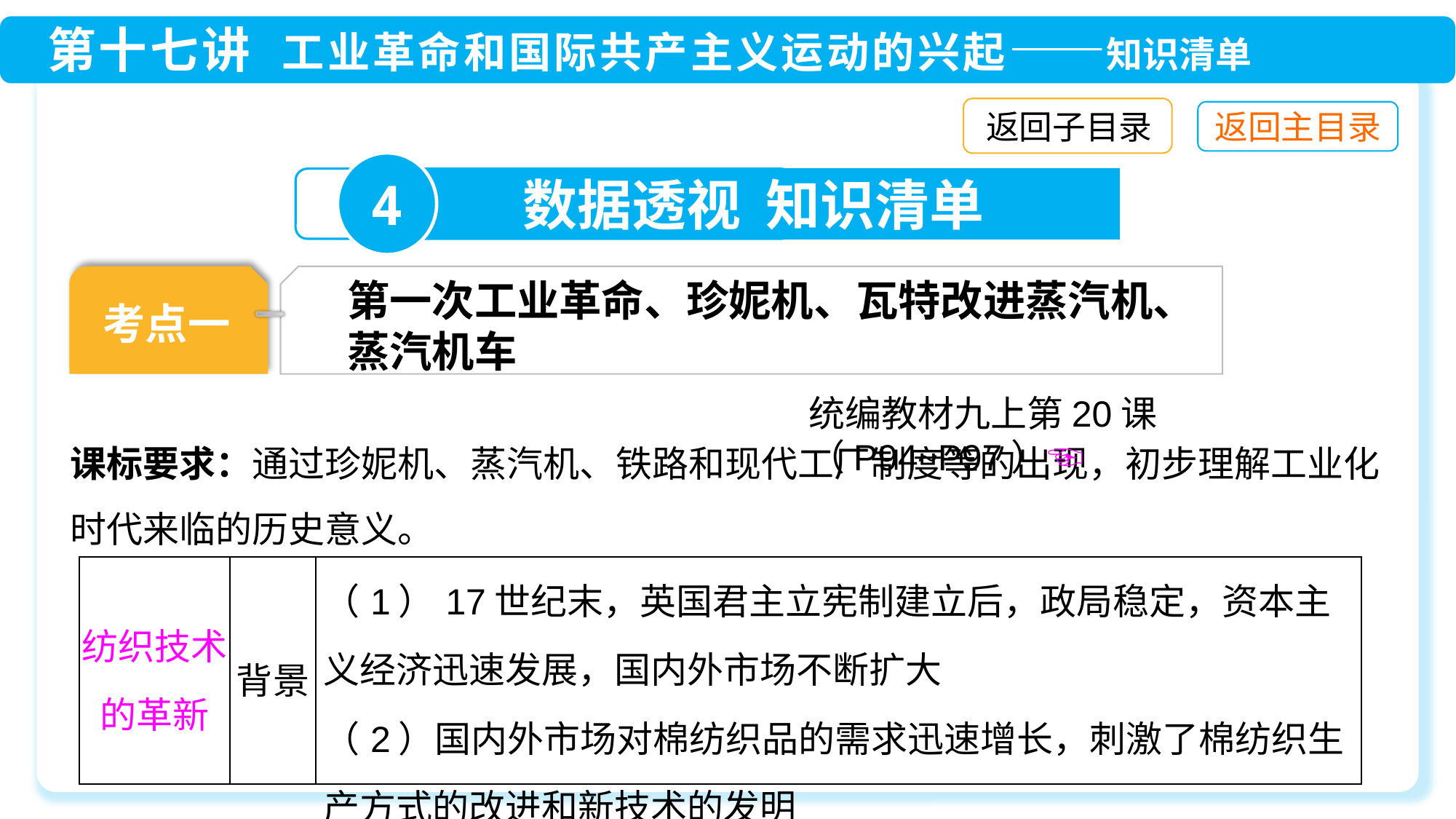

返回子目录
4

数据透视  知识清单
考点一
第一次工业革命、珍妮机、瓦特改进蒸汽机、蒸汽机车

统编教材九上第20课（P94~P97）☜
课标要求：通过珍妮机、蒸汽机、铁路和现代工厂制度等的出现，初步理解工业化时代来临的历史意义。
| 纺织技术的革新 | 背景 | （1）17世纪末，英国君主立宪制建立后，政局稳定，资本主义经济迅速发展，国内外市场不断扩大 （2）国内外市场对棉纺织品的需求迅速增长，刺激了棉纺织生产方式的改进和新技术的发明 |
| --- | --- | --- |